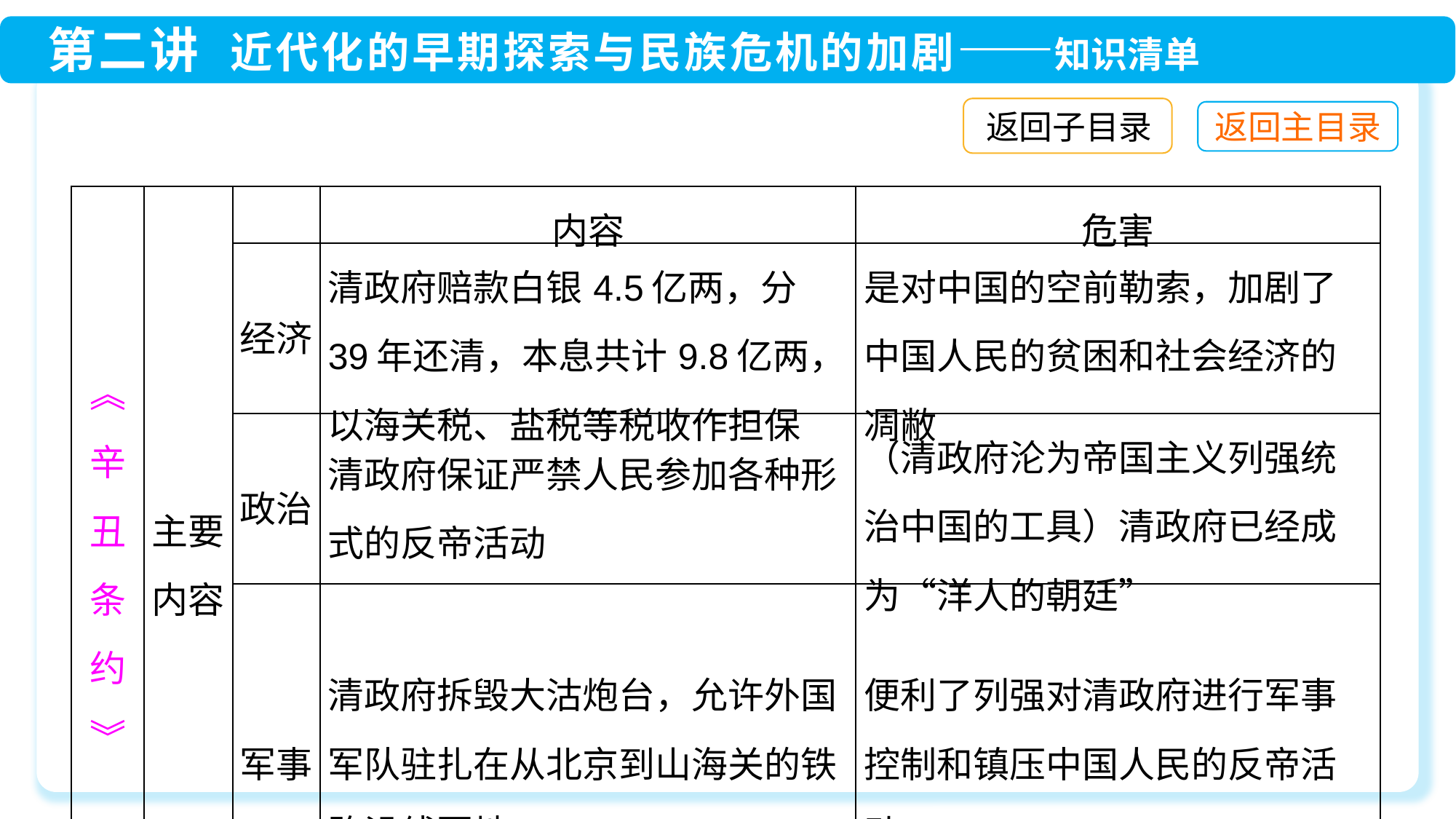

返回子目录
| ︽辛丑条约︾ | 主要内容 |  | 内容 | 危害 |
| --- | --- | --- | --- | --- |
|  |  | 经济 | 清政府赔款白银4.5亿两，分39年还清，本息共计9.8亿两，以海关税、盐税等税收作担保 | 是对中国的空前勒索，加剧了中国人民的贫困和社会经济的凋敝 |
|  |  | 政治 | 清政府保证严禁人民参加各种形式的反帝活动 | （清政府沦为帝国主义列强统治中国的工具）清政府已经成为“洋人的朝廷” |
|  |  | 军事 | 清政府拆毁大沽炮台，允许外国军队驻扎在从北京到山海关的铁路沿线要地 | 便利了列强对清政府进行军事控制和镇压中国人民的反帝活动 |